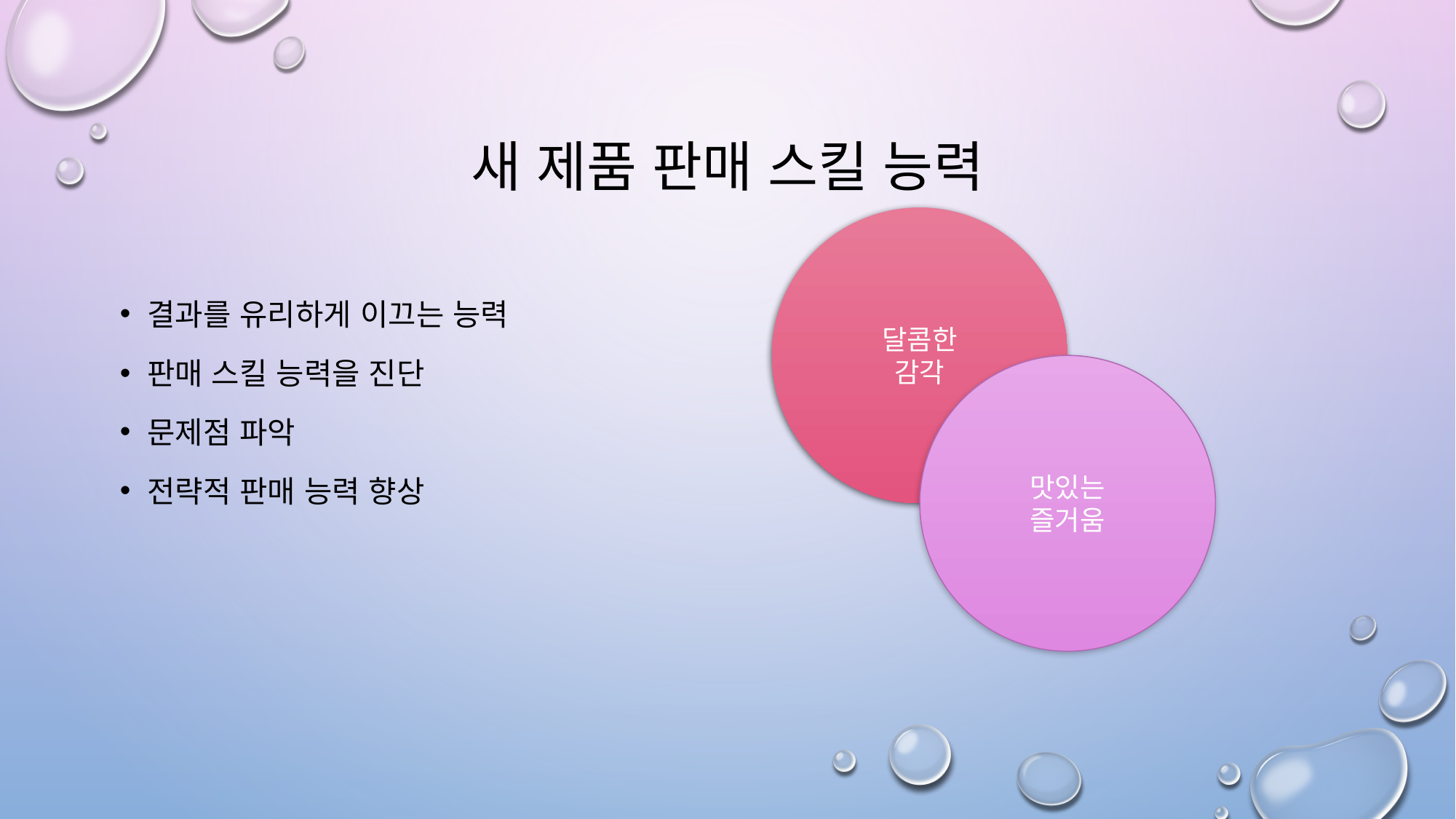

# 새 제품 판매 스킬 능력
달콤한
감각
결과를 유리하게 이끄는 능력
판매 스킬 능력을 진단
문제점 파악
전략적 판매 능력 향상
맛있는
즐거움